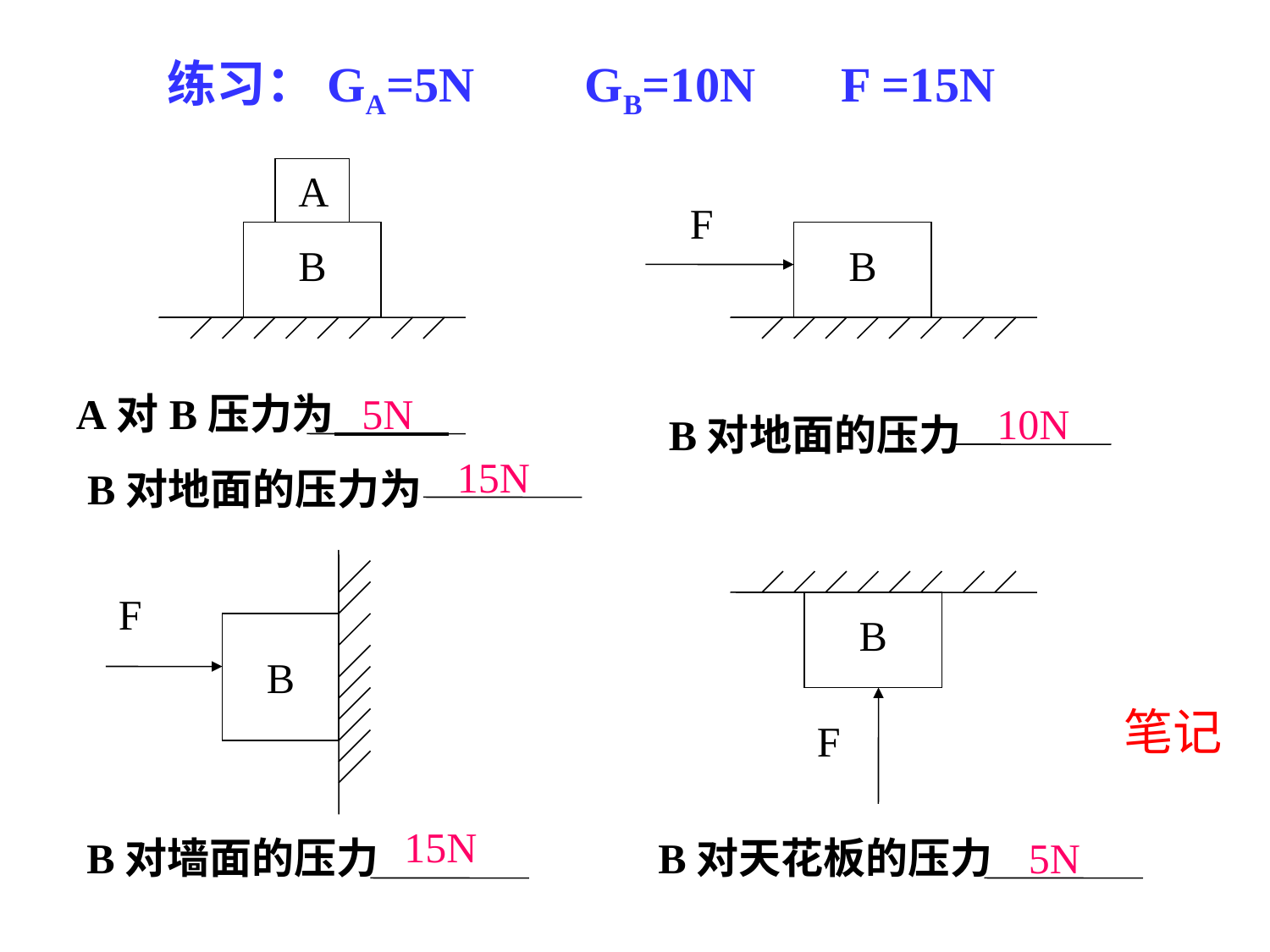

练习：GA=5N         GB=10N       F =15N

A
F

B

B

A对B压力为
5N
10N
B对地面的压力

15N

B对地面的压力为

B

F

B

笔记
F
15N
B对墙面的压力
B对天花板的压力
5N